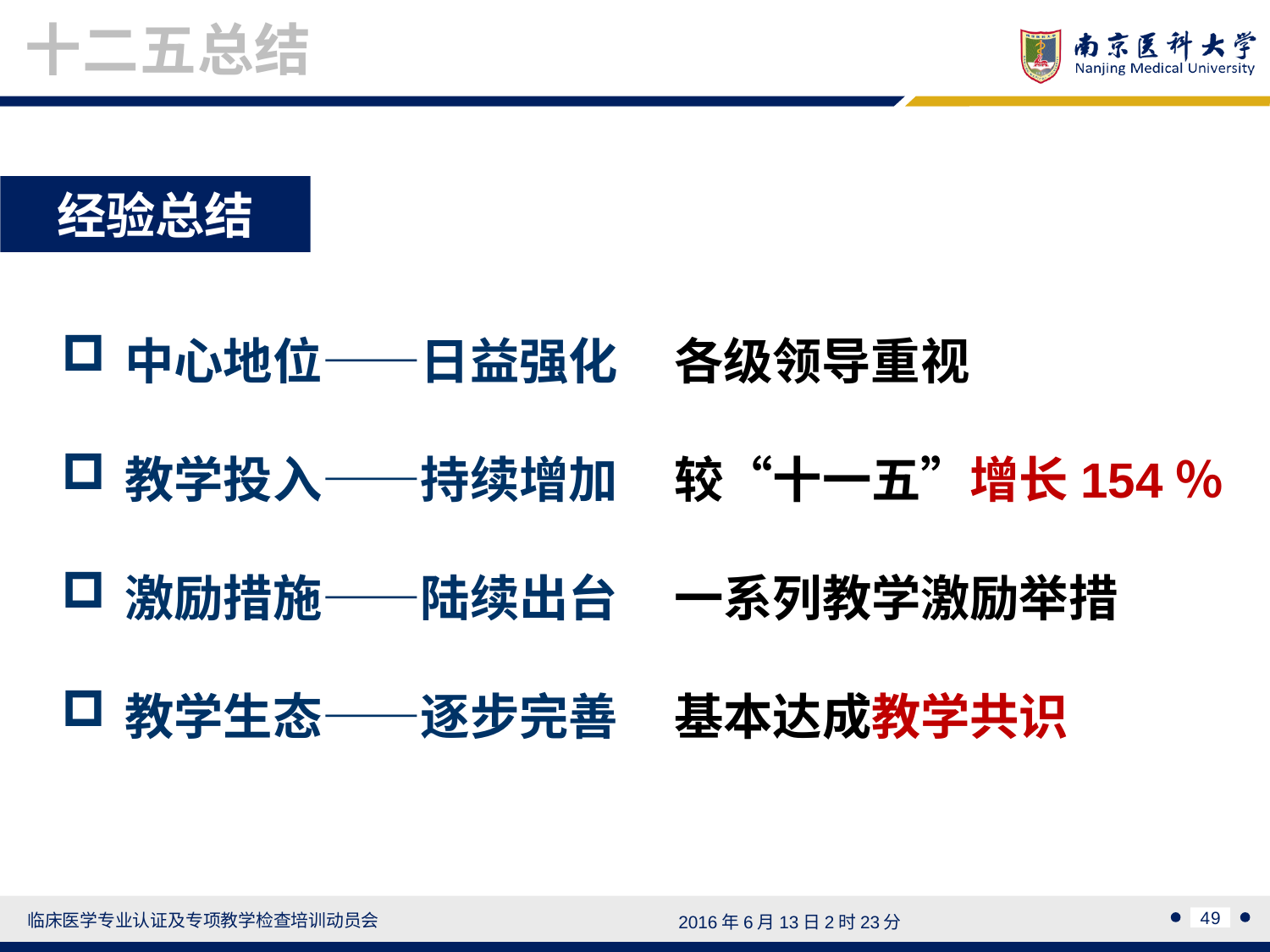

十二五总结
经验总结
中心地位——日益强化     各级领导重视
教学投入——持续增加     较“十一五”增长154％
激励措施——陆续出台     一系列教学激励举措
教学生态——逐步完善     基本达成教学共识